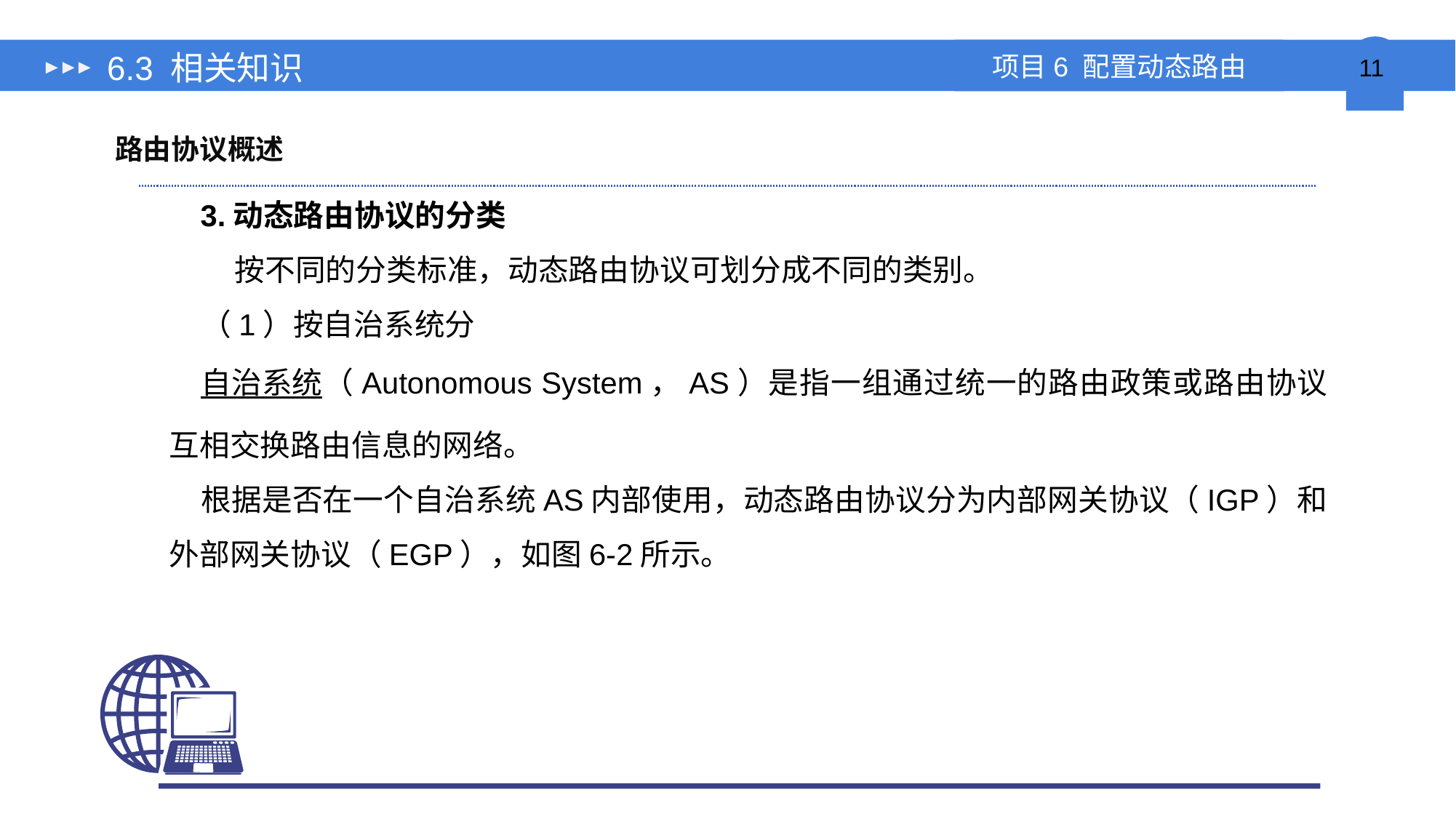

# 6.3 相关知识
路由协议概述
3.动态路由协议的分类
    按不同的分类标准，动态路由协议可划分成不同的类别。
（1）按自治系统分
自治系统（Autonomous System，AS）是指一组通过统一的路由政策或路由协议互相交换路由信息的网络。
根据是否在一个自治系统AS内部使用，动态路由协议分为内部网关协议（IGP）和外部网关协议（EGP），如图6-2所示。